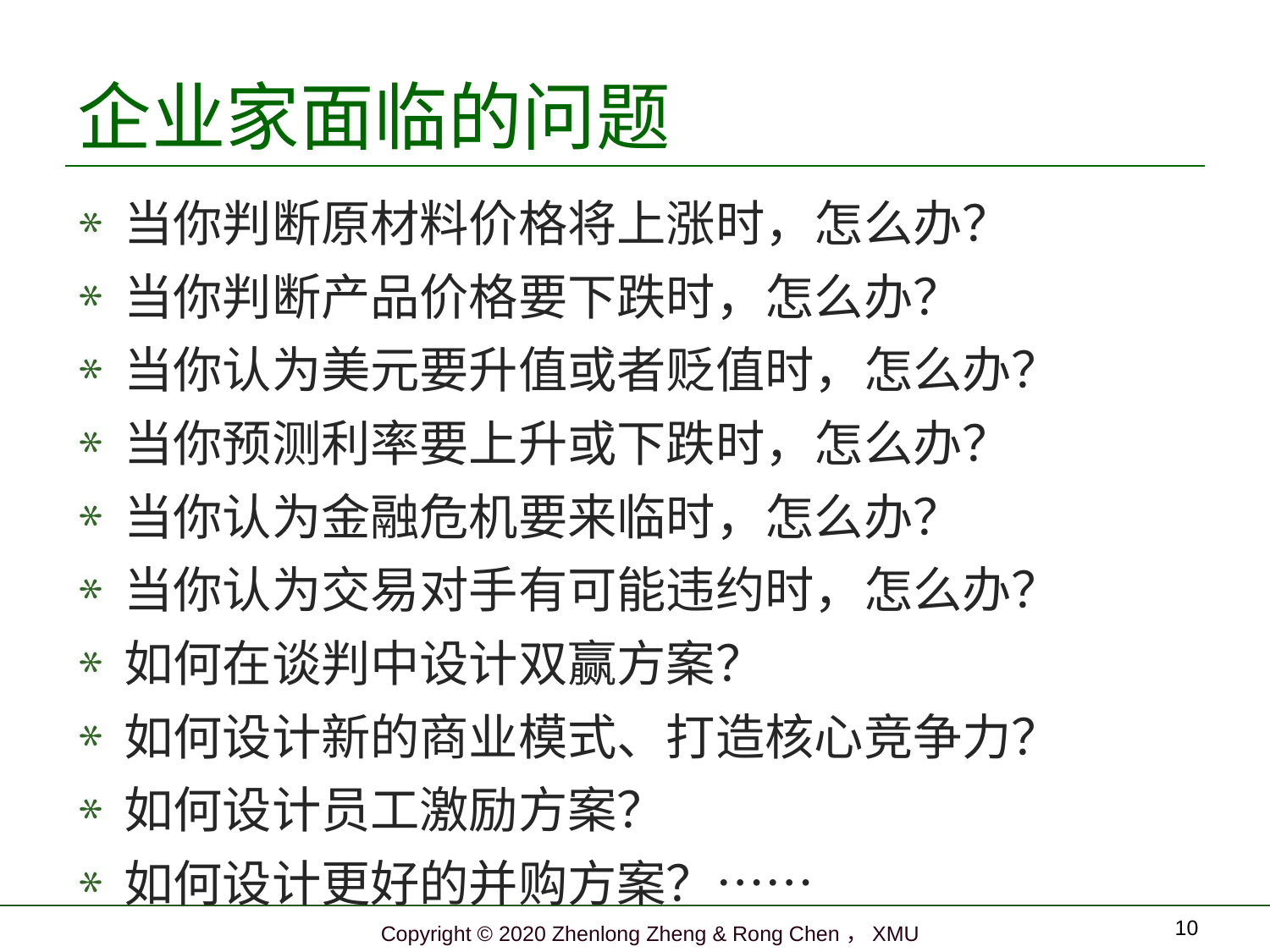

# 企业家面临的问题
当你判断原材料价格将上涨时，怎么办？
当你判断产品价格要下跌时，怎么办？
当你认为美元要升值或者贬值时，怎么办？
当你预测利率要上升或下跌时，怎么办？
当你认为金融危机要来临时，怎么办？
当你认为交易对手有可能违约时，怎么办？
如何在谈判中设计双赢方案？
如何设计新的商业模式、打造核心竞争力？
如何设计员工激励方案？
如何设计更好的并购方案？……

10